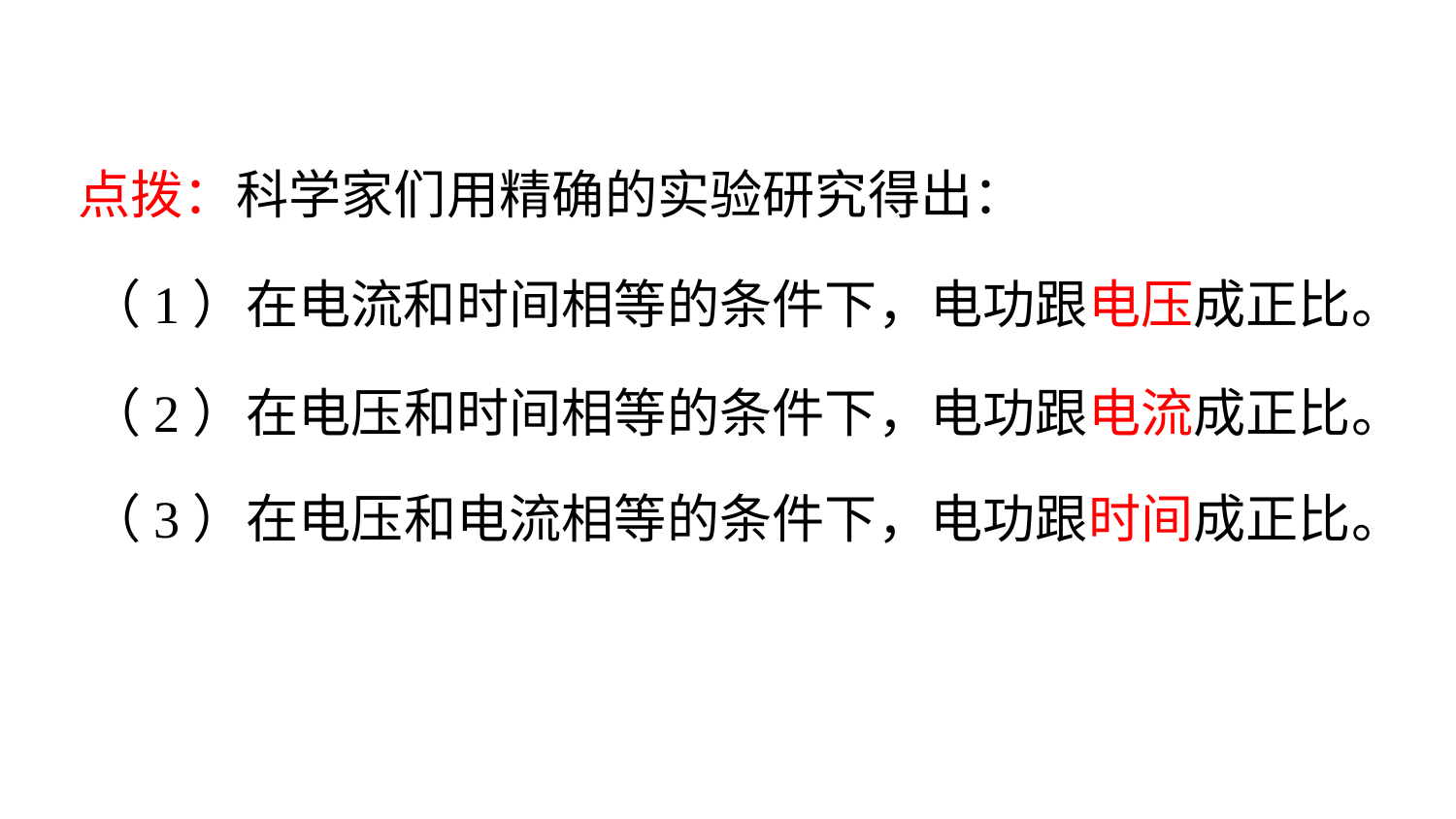

点拨：科学家们用精确的实验研究得出：
（1）在电流和时间相等的条件下，电功跟电压成正比。
（2）在电压和时间相等的条件下，电功跟电流成正比。
（3）在电压和电流相等的条件下，电功跟时间成正比。